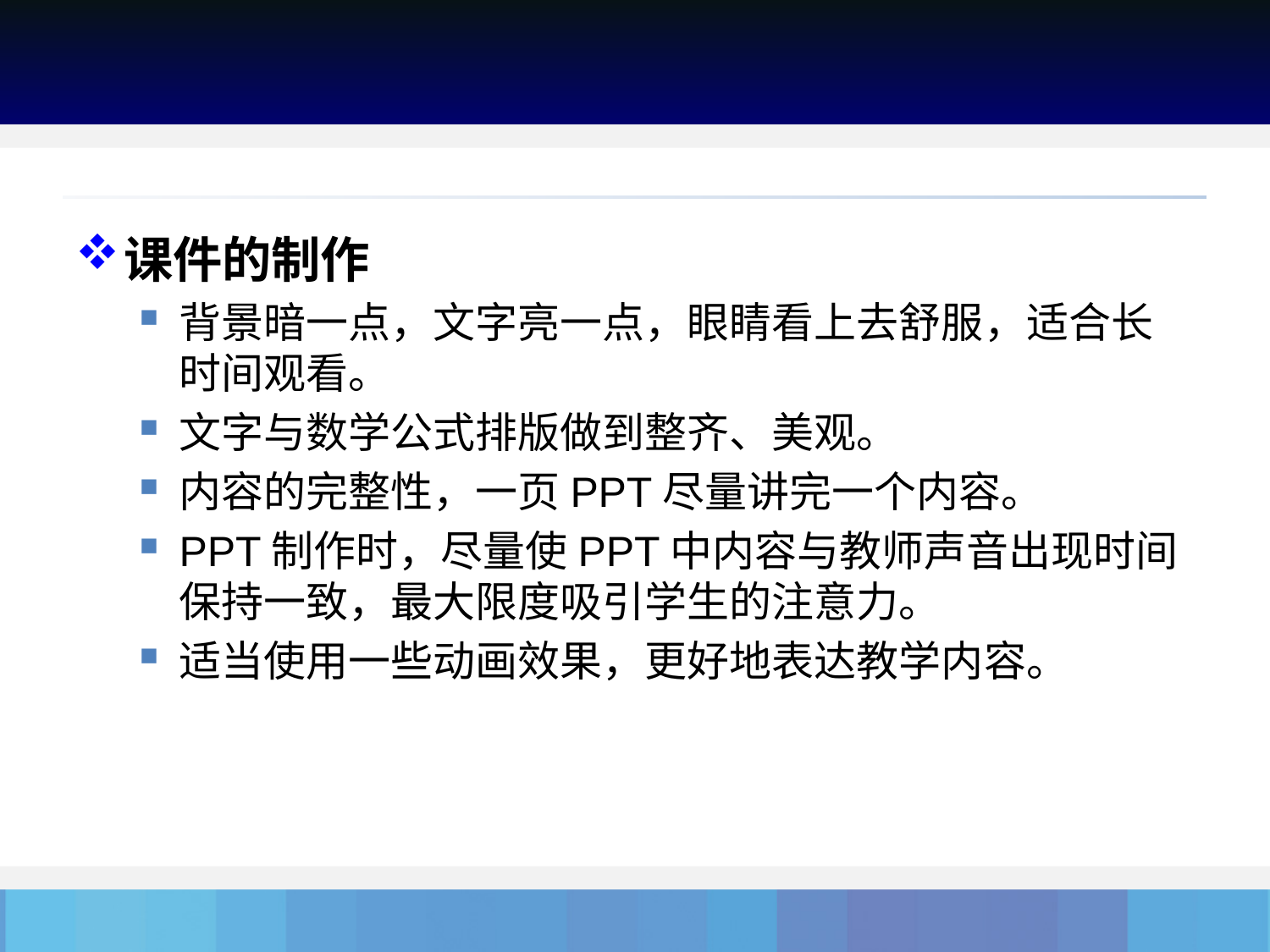

#
课件的制作
背景暗一点，文字亮一点，眼睛看上去舒服，适合长时间观看。
文字与数学公式排版做到整齐、美观。
内容的完整性，一页PPT尽量讲完一个内容。
PPT制作时，尽量使PPT中内容与教师声音出现时间保持一致，最大限度吸引学生的注意力。
适当使用一些动画效果，更好地表达教学内容。